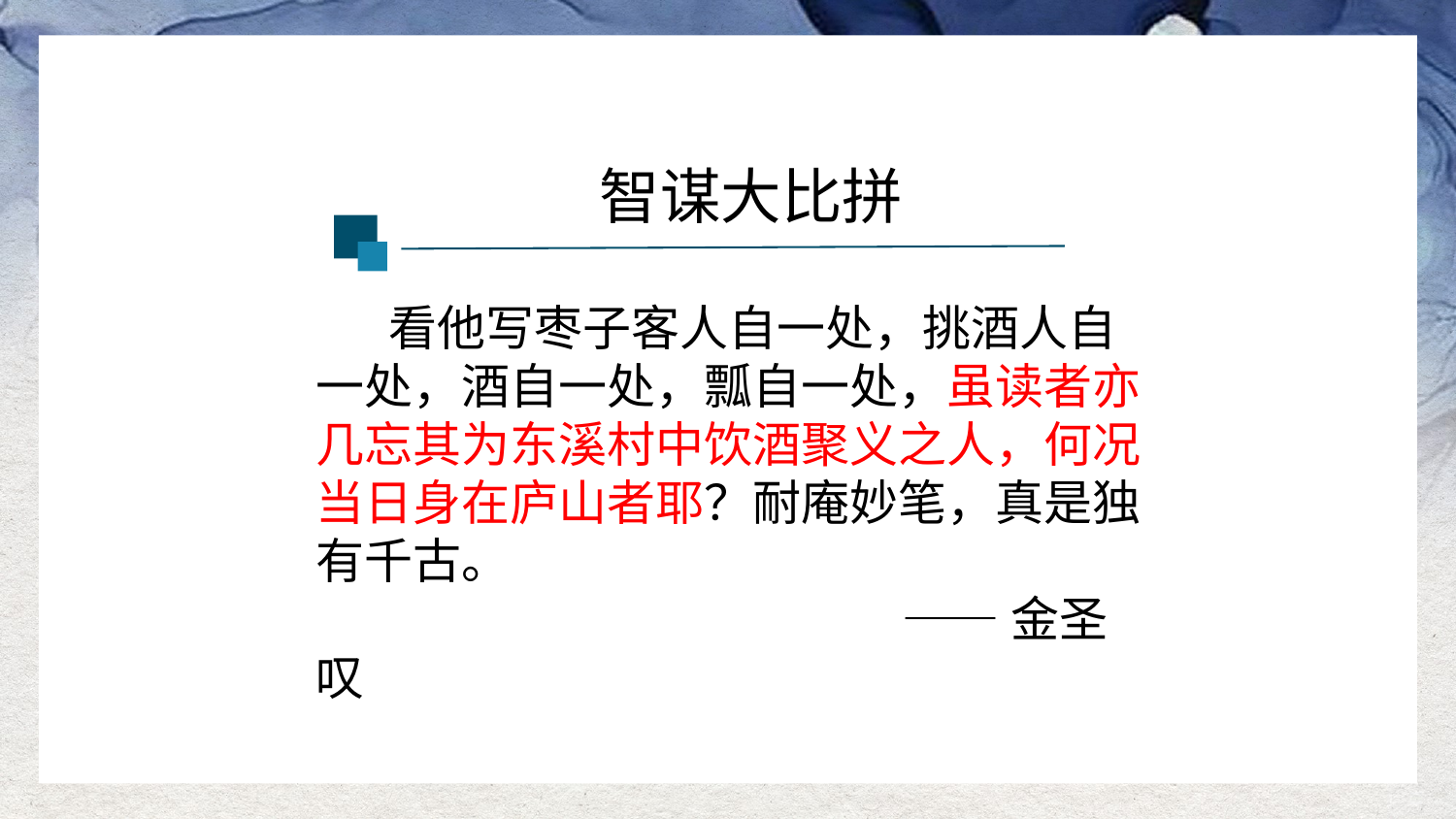

智谋大比拼

看他写枣子客人自一处，挑酒人自一处，酒自一处，瓢自一处，虽读者亦几忘其为东溪村中饮酒聚义之人，何况当日身在庐山者耶？耐庵妙笔，真是独有千古。
                                               ——金圣叹